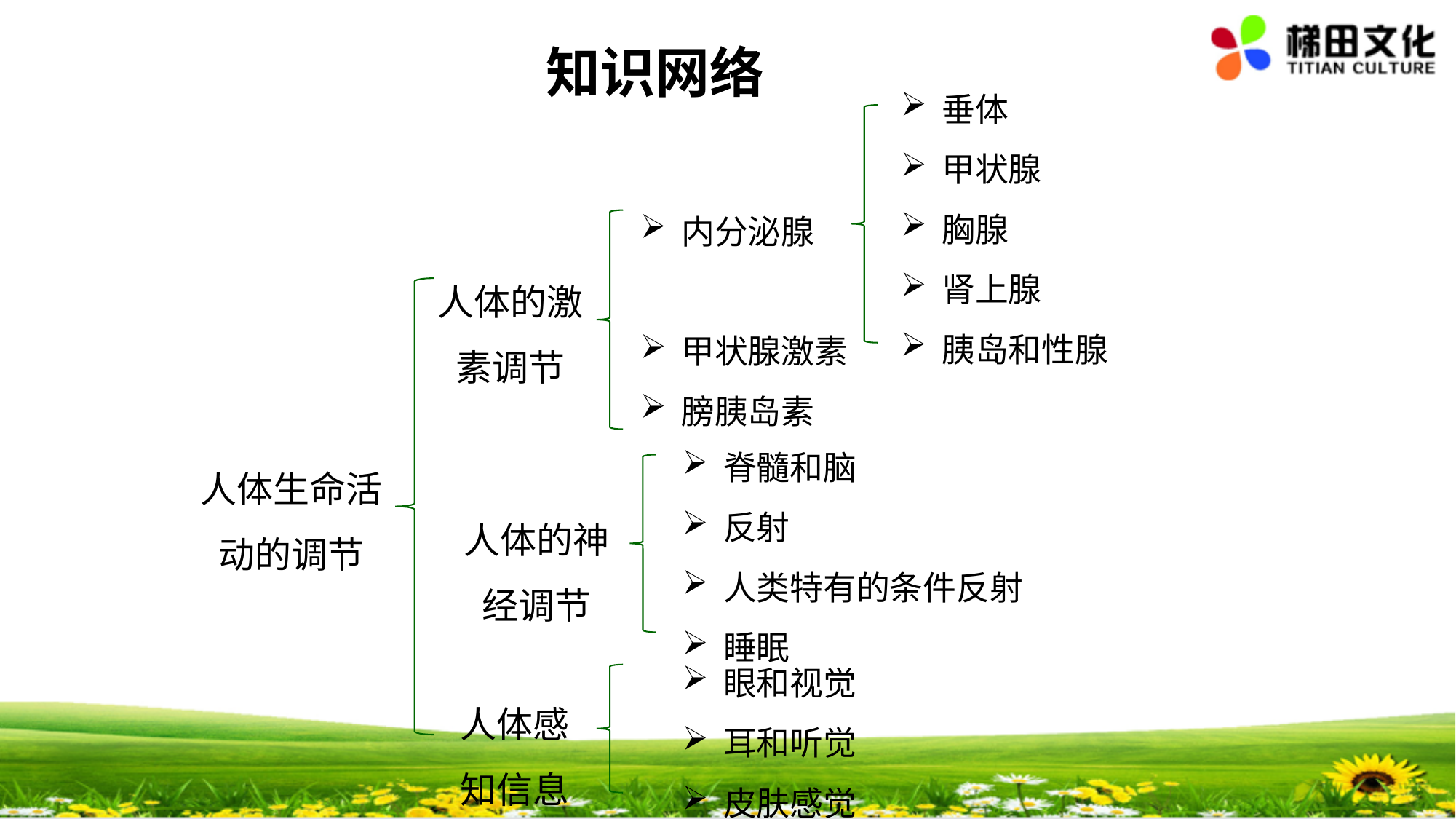

知识网络
垂体
甲状腺
胸腺
肾上腺
胰岛和性腺

内分泌腺

甲状腺激素
膀胰岛素

人体的激素调节

脊髓和脑
反射
人类特有的条件反射
睡眠
人体生命活动的调节

人体的神经调节
眼和视觉
耳和听觉
皮肤感觉

人体感知信息